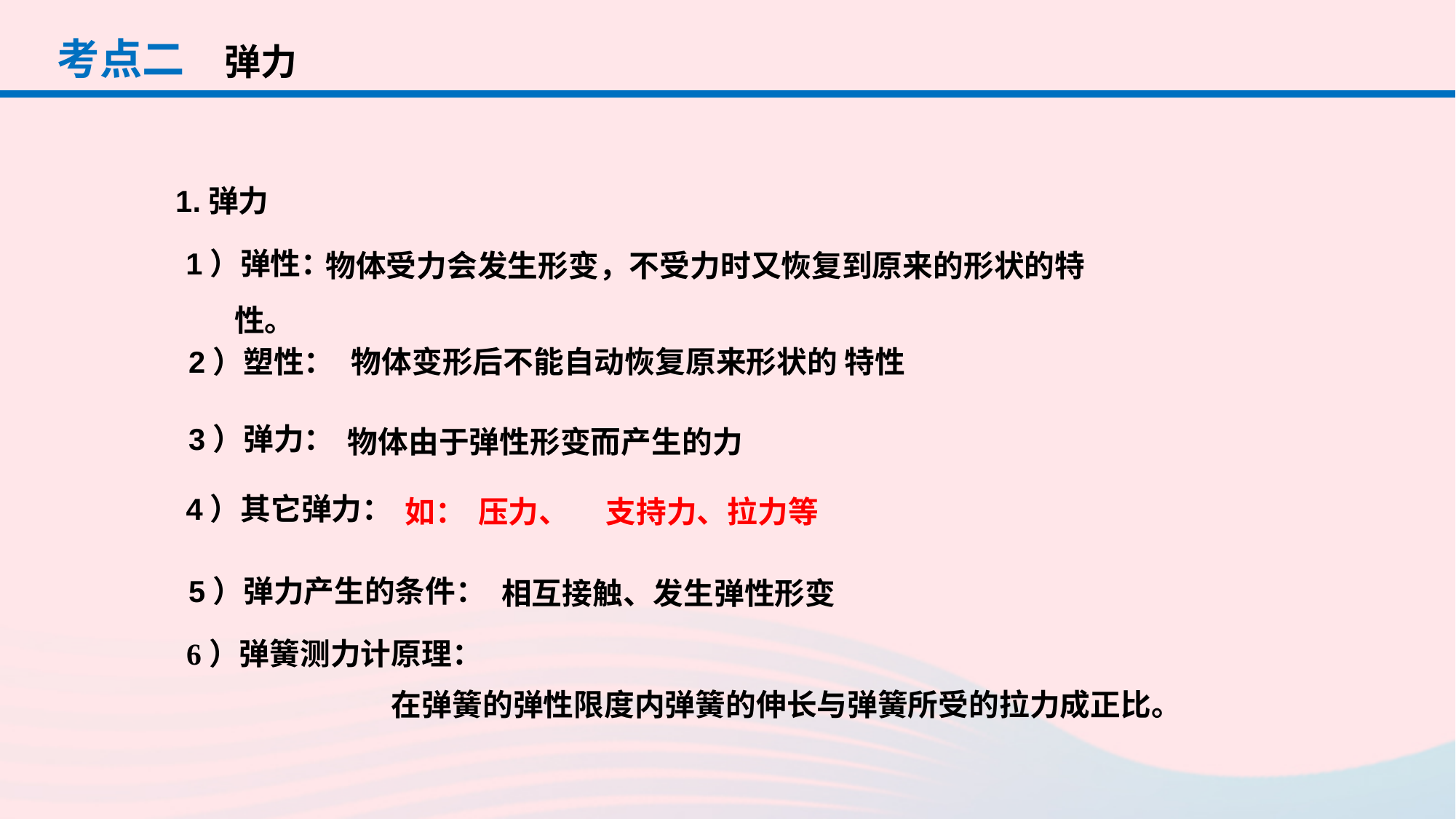

考点二
弹力
1.弹力
1）弹性：
　　　物体受力会发生形变，不受力时又恢复到原来的形状的特性。
物体变形后不能自动恢复原来形状的 特性
2）塑性：
3）弹力：
物体由于弹性形变而产生的力
4）其它弹力：
如：
压力、
支持力、拉力等
5）弹力产生的条件：
相互接触、发生弹性形变
6）弹簧测力计原理：
　　在弹簧的弹性限度内弹簧的伸长与弹簧所受的拉力成正比。